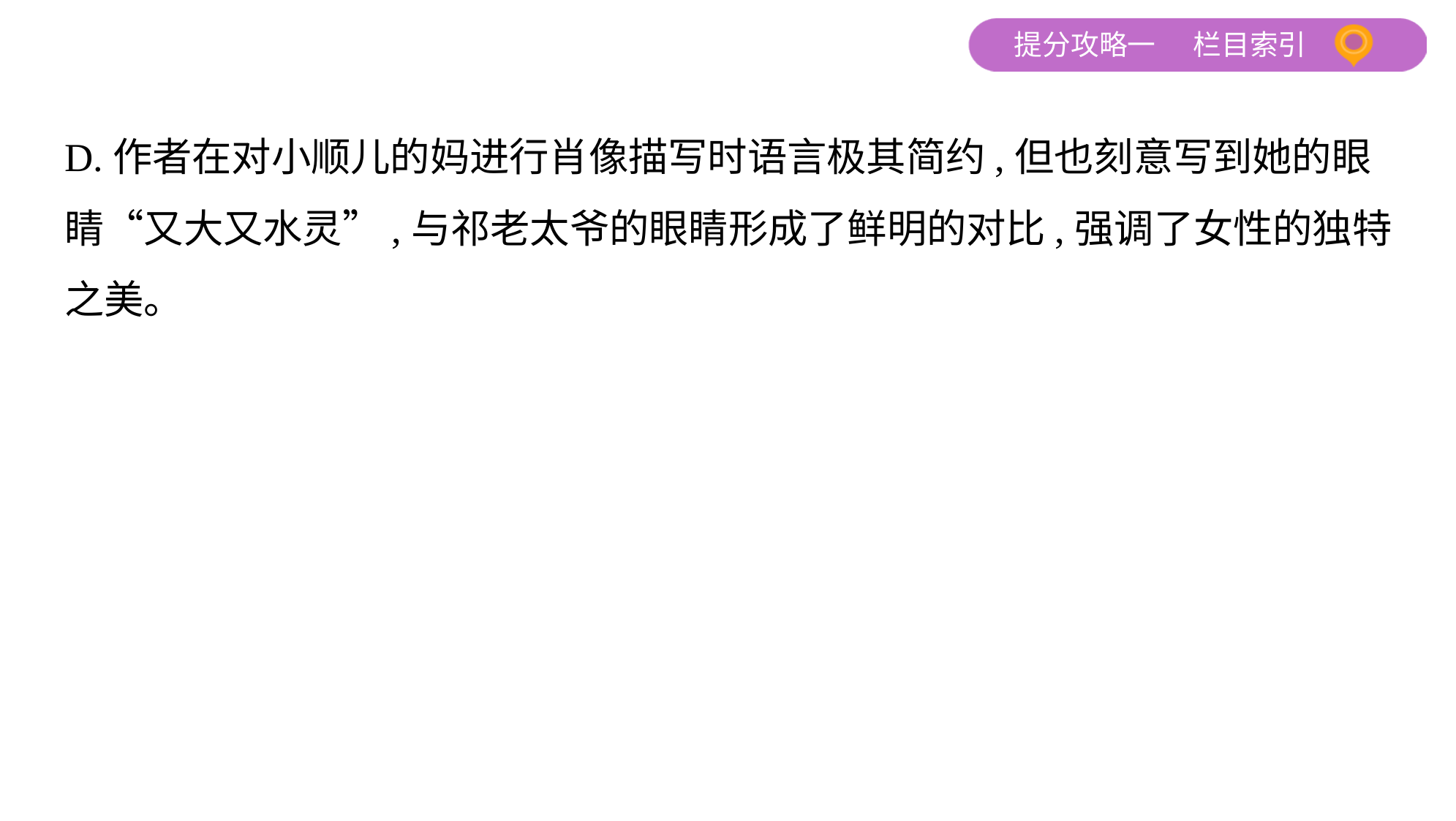

D.作者在对小顺儿的妈进行肖像描写时语言极其简约,但也刻意写到她的眼
睛“又大又水灵”,与祁老太爷的眼睛形成了鲜明的对比,强调了女性的独特
之美。